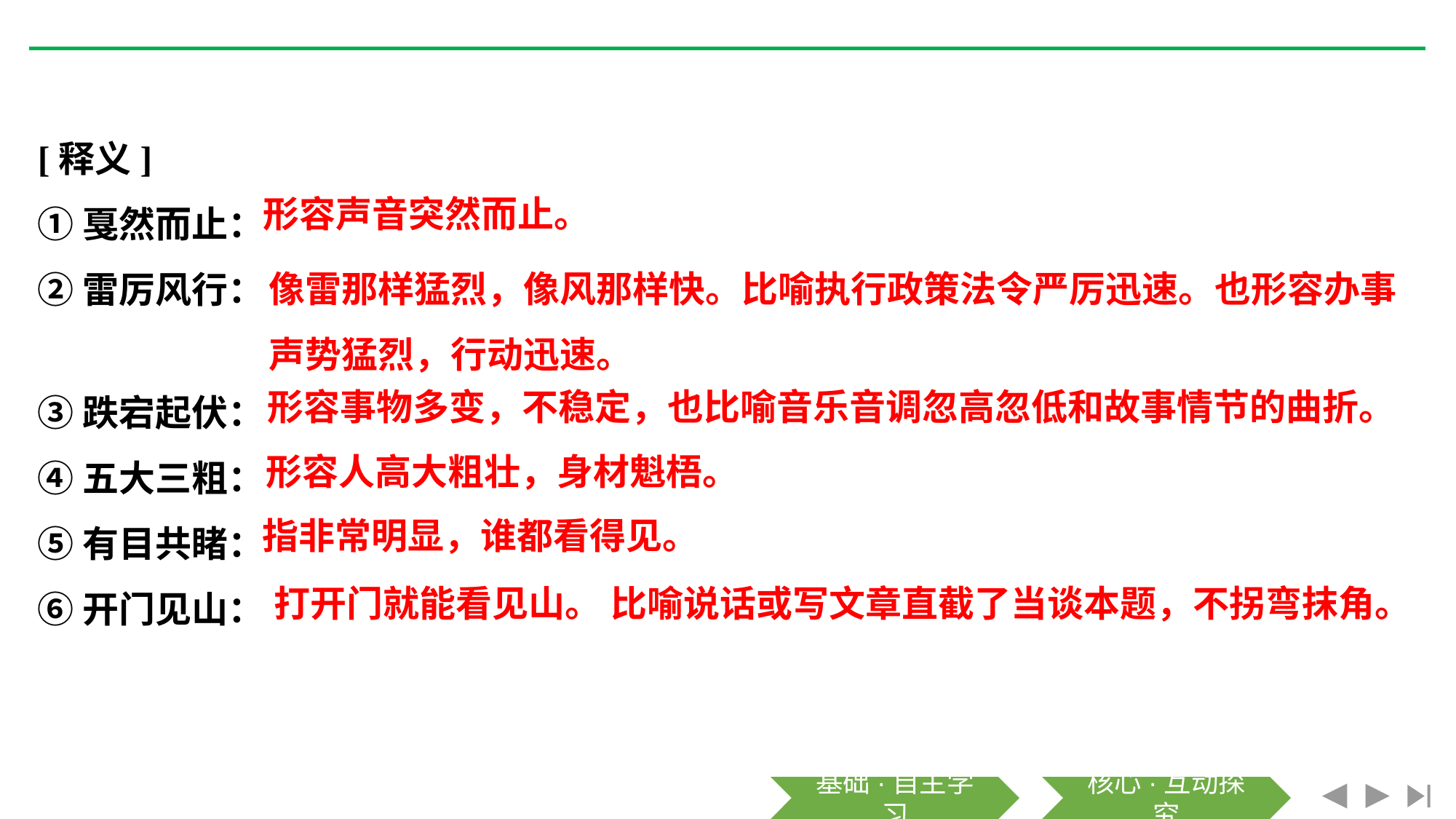

[释义]
①戛然而止：
②雷厉风行：

③跌宕起伏：
④五大三粗：
⑤有目共睹：
⑥开门见山：
形容声音突然而止。
像雷那样猛烈，像风那样快。比喻执行政策法令严厉迅速。也形容办事
声势猛烈，行动迅速。
形容事物多变，不稳定，也比喻音乐音调忽高忽低和故事情节的曲折。
形容人高大粗壮，身材魁梧。
指非常明显，谁都看得见。
打开门就能看见山。 比喻说话或写文章直截了当谈本题，不拐弯抹角。